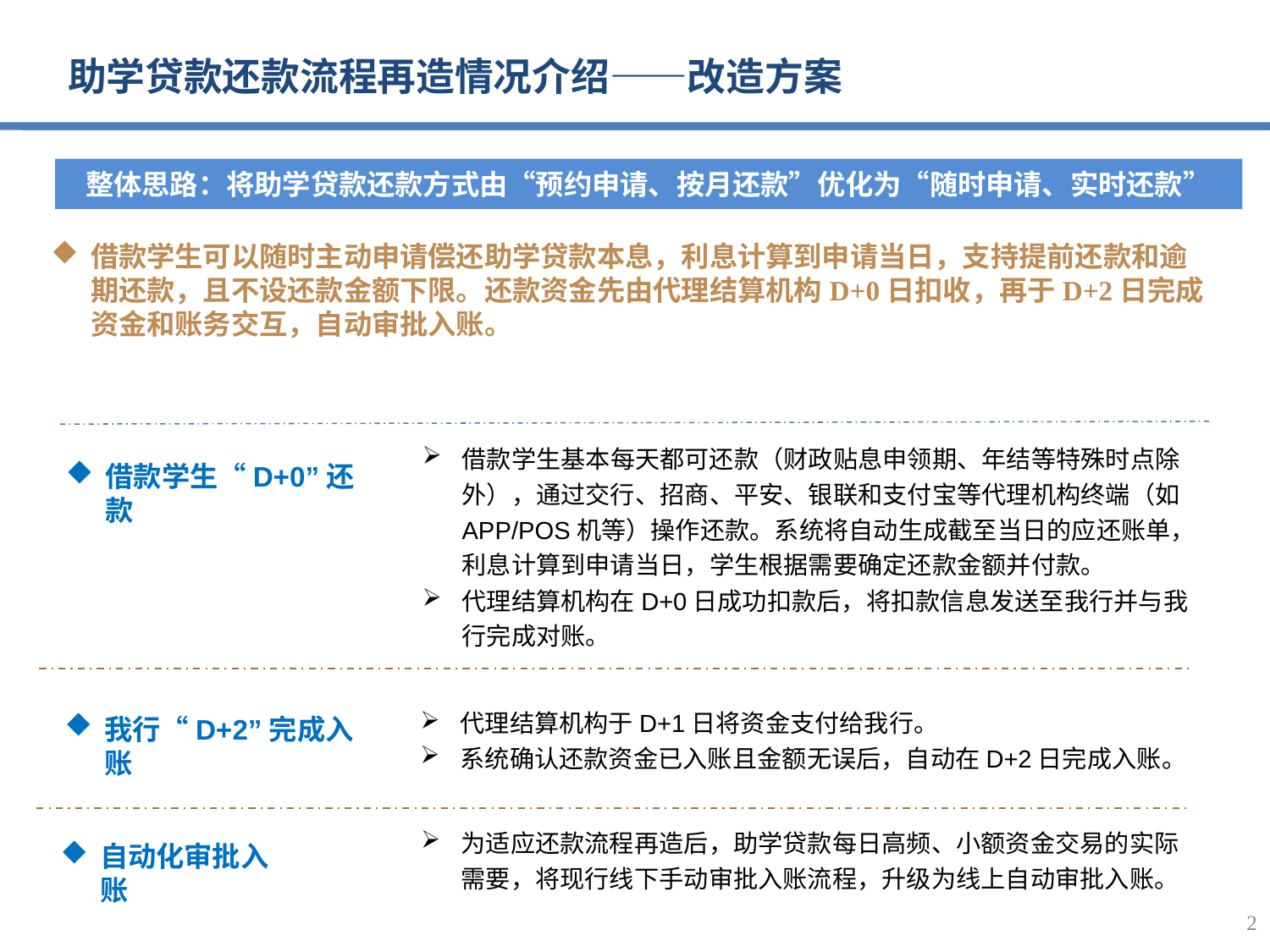

助学贷款还款流程再造情况介绍——改造方案
整体思路：将助学贷款还款方式由“预约申请、按月还款”优化为“随时申请、实时还款”
借款学生可以随时主动申请偿还助学贷款本息，利息计算到申请当日，支持提前还款和逾期还款，且不设还款金额下限。还款资金先由代理结算机构D+0日扣收，再于D+2日完成资金和账务交互，自动审批入账。
借款学生基本每天都可还款（财政贴息申领期、年结等特殊时点除外），通过交行、招商、平安、银联和支付宝等代理机构终端（如APP/POS机等）操作还款。系统将自动生成截至当日的应还账单，利息计算到申请当日，学生根据需要确定还款金额并付款。
代理结算机构在D+0日成功扣款后，将扣款信息发送至我行并与我行完成对账。

借款学生“D+0”还款
代理结算机构于D+1日将资金支付给我行。
系统确认还款资金已入账且金额无误后，自动在D+2日完成入账。
我行“D+2”完成入账
为适应还款流程再造后，助学贷款每日高频、小额资金交易的实际需要，将现行线下手动审批入账流程，升级为线上自动审批入账。
自动化审批入账
2